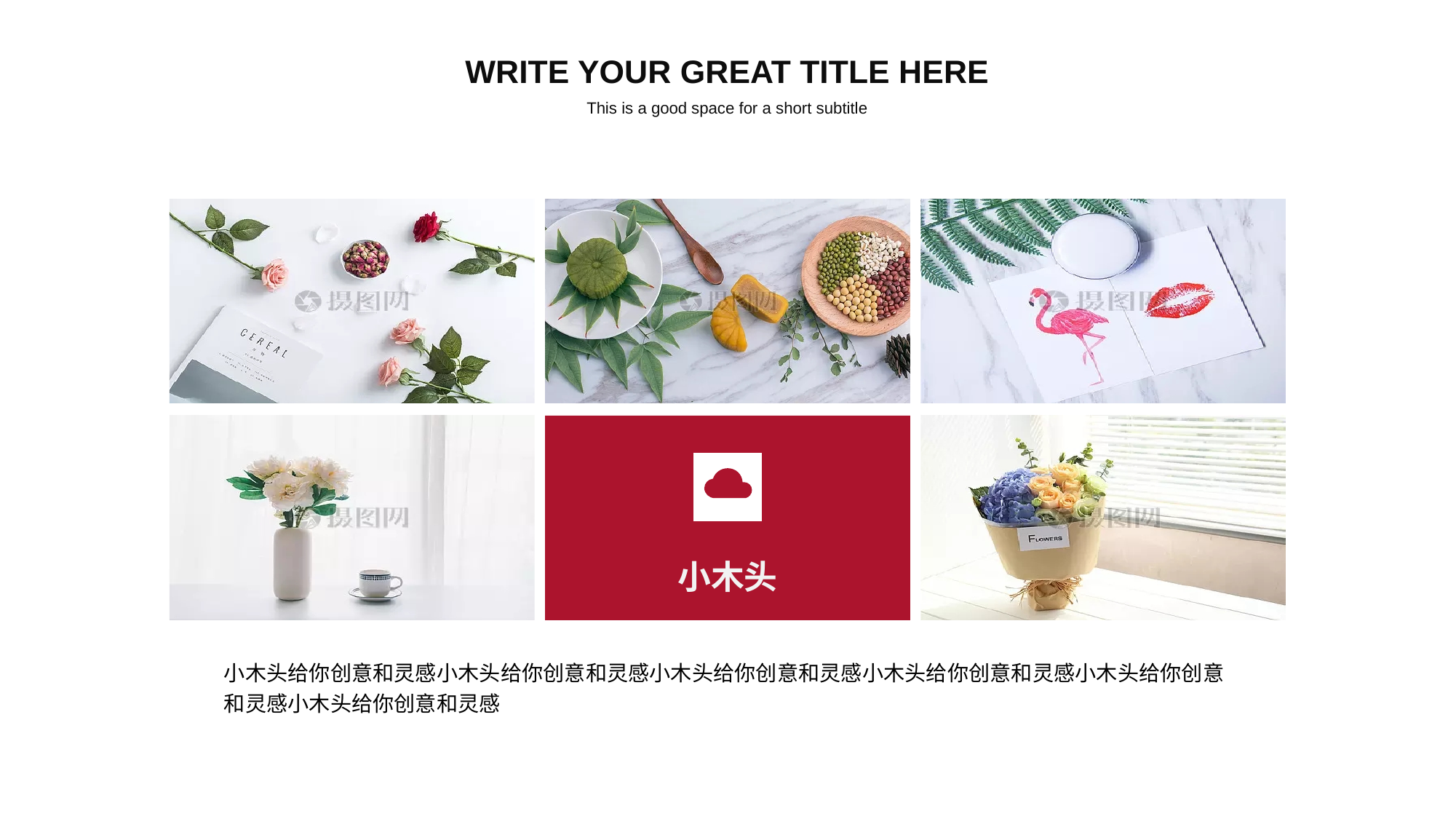

WRITE YOUR GREAT TITLE HERE
This is a good space for a short subtitle

小木头
小木头给你创意和灵感小木头给你创意和灵感小木头给你创意和灵感小木头给你创意和灵感小木头给你创意和灵感小木头给你创意和灵感